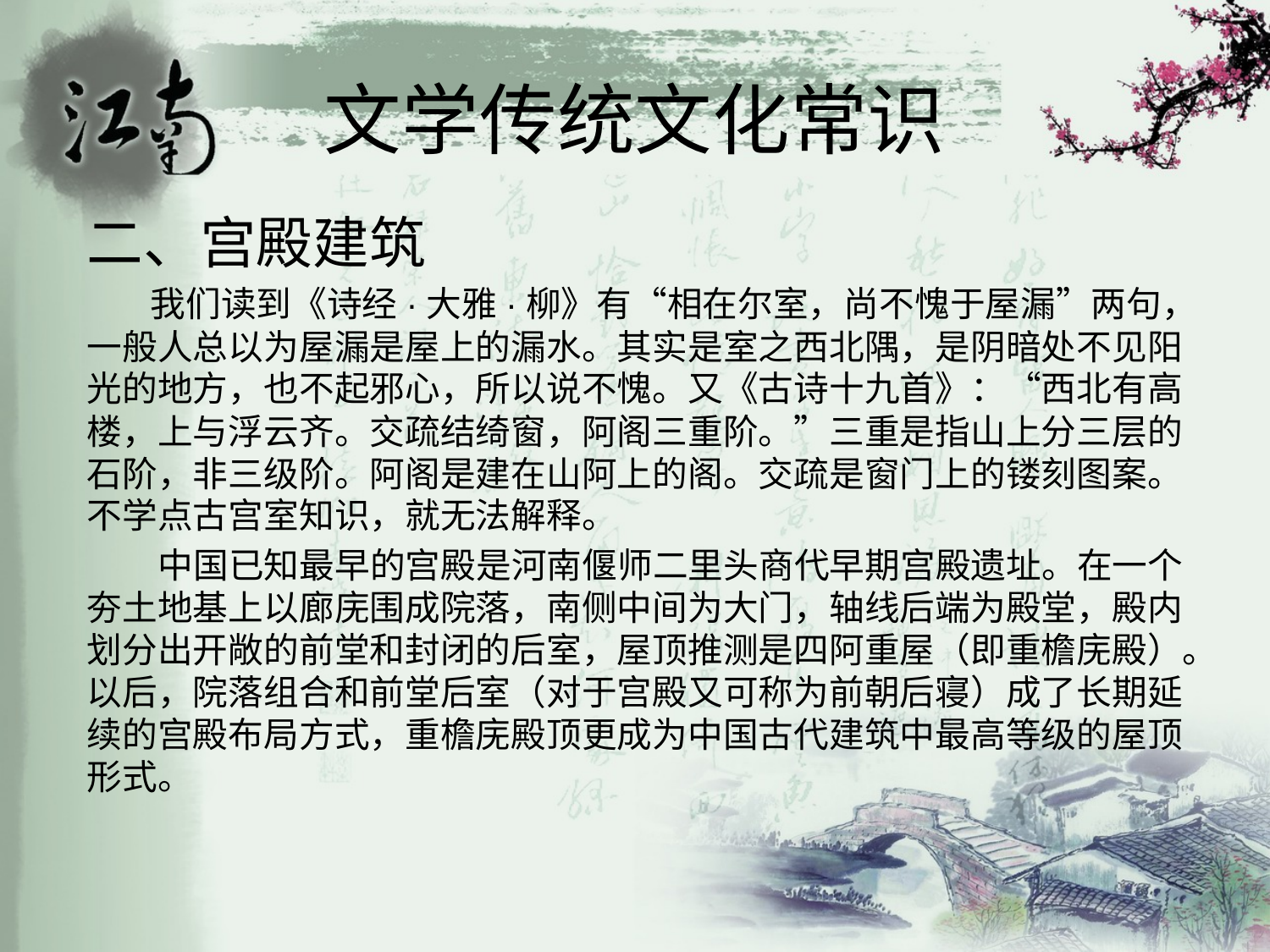

# 文学传统文化常识
二、宫殿建筑
       我们读到《诗经·大雅·柳》有“相在尔室，尚不愧于屋漏”两句，一般人总以为屋漏是屋上的漏水。其实是室之西北隅，是阴暗处不见阳光的地方，也不起邪心，所以说不愧。又《古诗十九首》：“西北有高楼，上与浮云齐。交疏结绮窗，阿阁三重阶。”三重是指山上分三层的石阶，非三级阶。阿阁是建在山阿上的阁。交疏是窗门上的镂刻图案。不学点古宫室知识，就无法解释。
        中国已知最早的宫殿是河南偃师二里头商代早期宫殿遗址。在一个夯土地基上以廊庑围成院落，南侧中间为大门，轴线后端为殿堂，殿内划分出开敞的前堂和封闭的后室，屋顶推测是四阿重屋（即重檐庑殿）。以后，院落组合和前堂后室（对于宫殿又可称为前朝后寝）成了长期延续的宫殿布局方式，重檐庑殿顶更成为中国古代建筑中最高等级的屋顶形式。